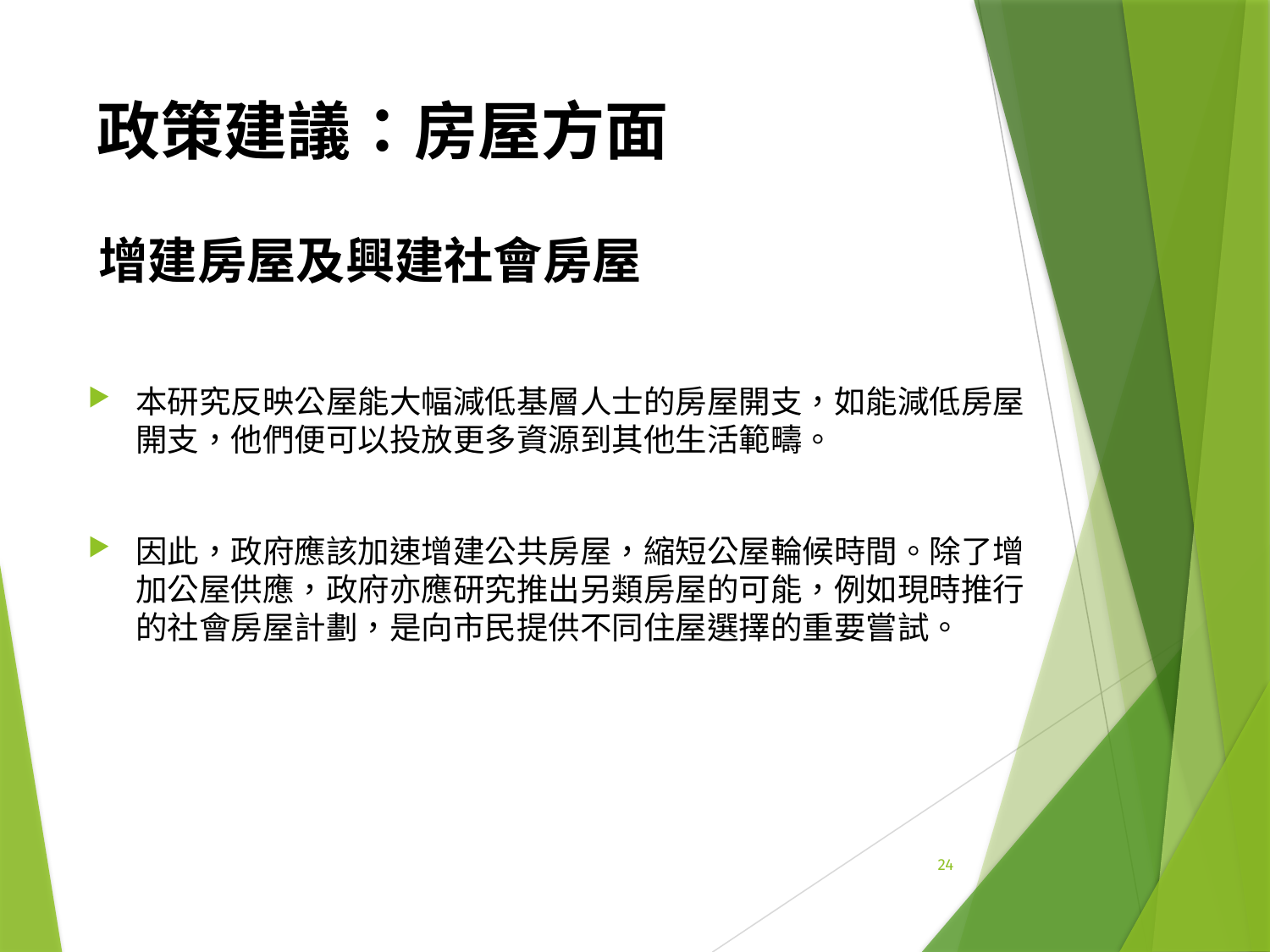

# 政策建議：房屋方面
增建房屋及興建社會房屋
本研究反映公屋能大幅減低基層人士的房屋開支，如能減低房屋開支，他們便可以投放更多資源到其他生活範疇。

因此，政府應該加速增建公共房屋，縮短公屋輪候時間。除了增加公屋供應，政府亦應研究推出另類房屋的可能，例如現時推行的社會房屋計劃，是向市民提供不同住屋選擇的重要嘗試。

24